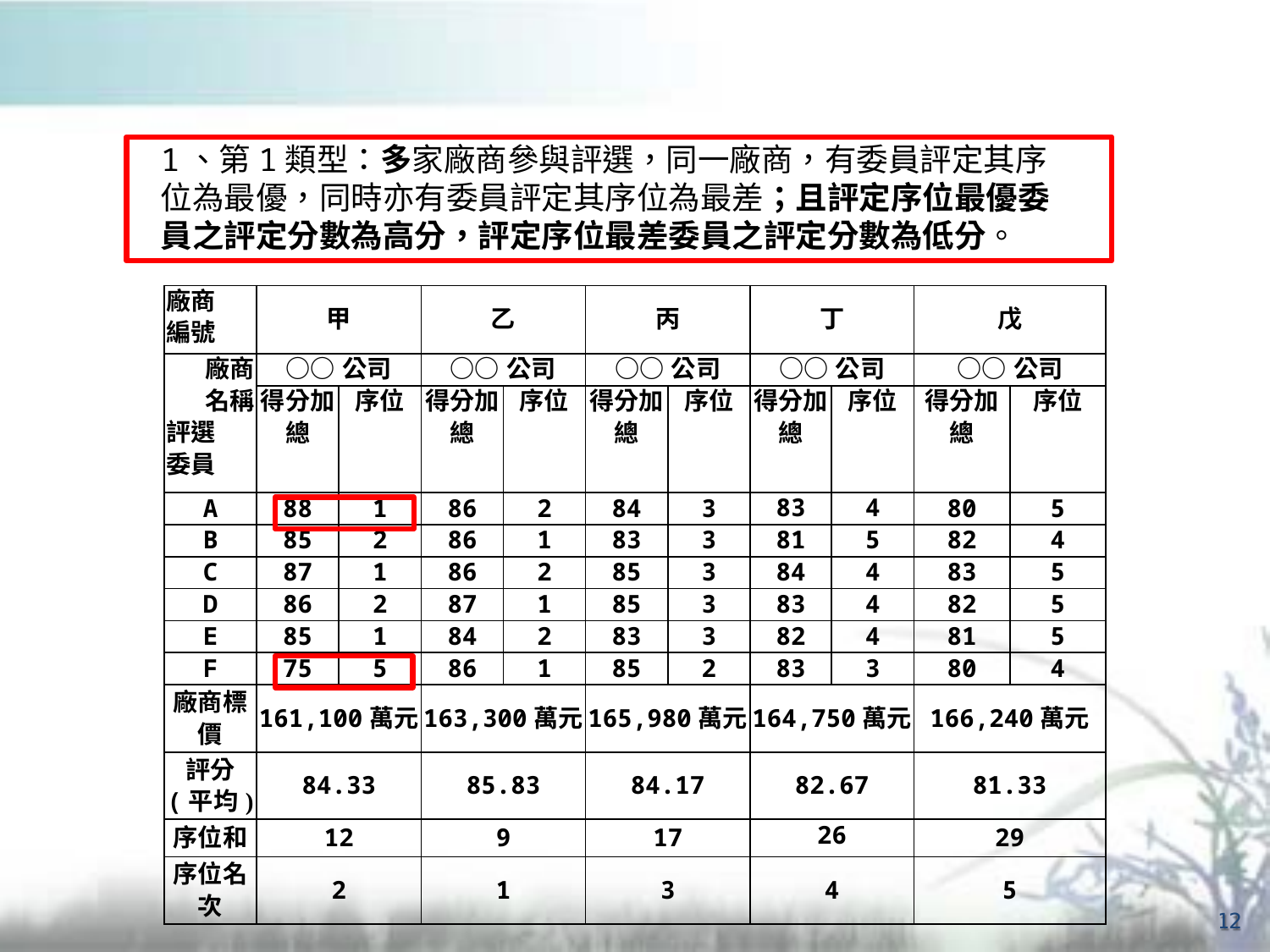

1、第1類型：多家廠商參與評選，同一廠商，有委員評定其序位為最優，同時亦有委員評定其序位為最差；且評定序位最優委員之評定分數為高分，評定序位最差委員之評定分數為低分。

| 廠商 編號 | 甲 |  | 乙 |  | 丙 |  | 丁 |  | 戊 |  |
| --- | --- | --- | --- | --- | --- | --- | --- | --- | --- | --- |
| 廠商 名稱 評選 委員 | ○○公司 |  | ○○公司 |  | ○○公司 |  | ○○公司 |  | ○○公司 |  |
|  | 得分加總 | 序位 | 得分加總 | 序位 | 得分加總 | 序位 | 得分加總 | 序位 | 得分加總 | 序位 |
| A | 88 | 1 | 86 | 2 | 84 | 3 | 83 | 4 | 80 | 5 |
| B | 85 | 2 | 86 | 1 | 83 | 3 | 81 | 5 | 82 | 4 |
| C | 87 | 1 | 86 | 2 | 85 | 3 | 84 | 4 | 83 | 5 |
| D | 86 | 2 | 87 | 1 | 85 | 3 | 83 | 4 | 82 | 5 |
| E | 85 | 1 | 84 | 2 | 83 | 3 | 82 | 4 | 81 | 5 |
| F | 75 | 5 | 86 | 1 | 85 | 2 | 83 | 3 | 80 | 4 |
| 廠商標價 | 161,100萬元 |  | 163,300萬元 |  | 165,980萬元 |  | 164,750萬元 |  | 166,240萬元 |  |
| 評分 (平均) | 84.33 |  | 85.83 |  | 84.17 |  | 82.67 |  | 81.33 |  |
| 序位和 | 12 |  | 9 |  | 17 |  | 26 |  | 29 |  |
| 序位名次 | 2 |  | 1 |  | 3 |  | 4 |  | 5 |  |

12